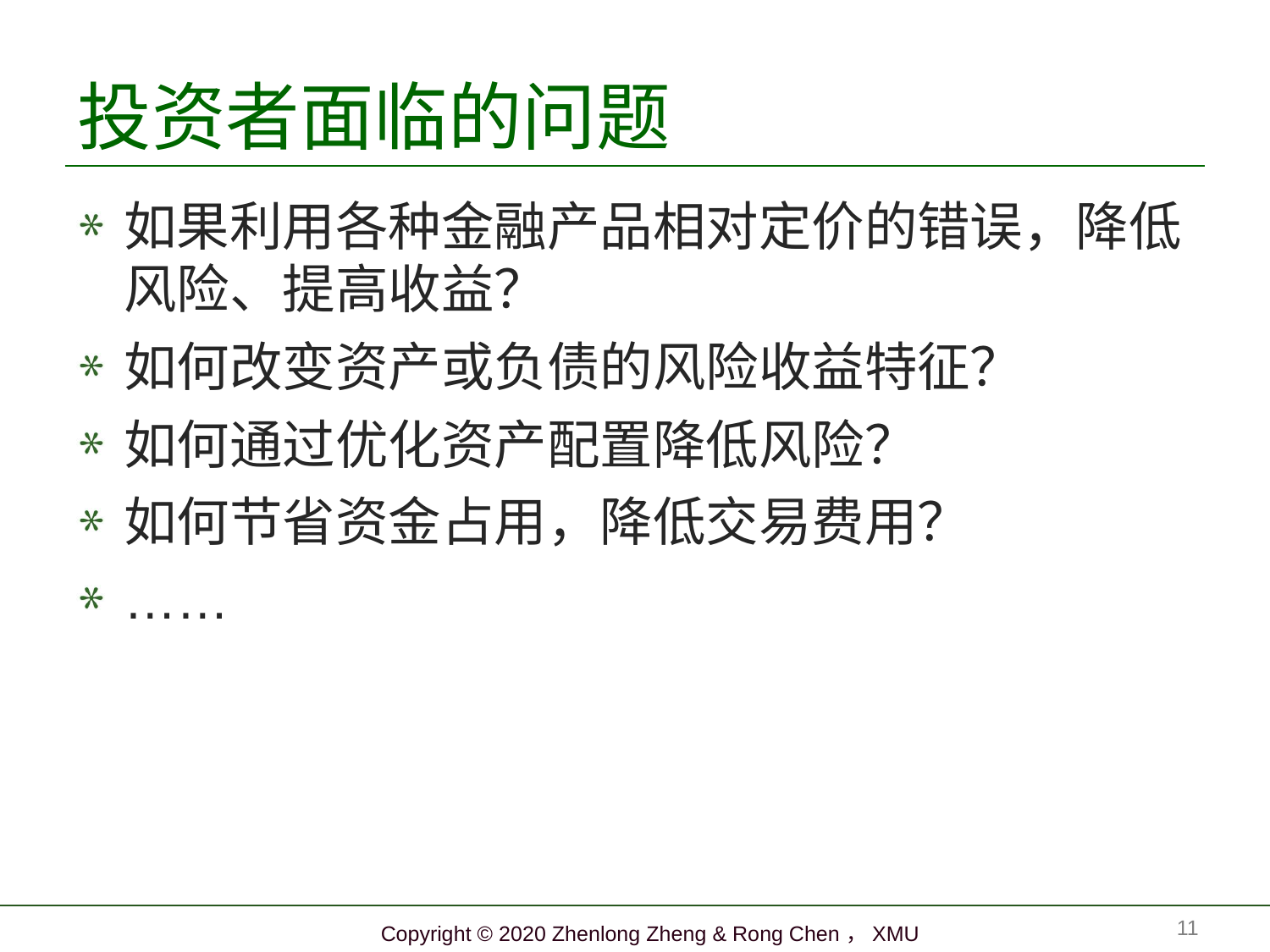

# 投资者面临的问题
如果利用各种金融产品相对定价的错误，降低风险、提高收益？
如何改变资产或负债的风险收益特征？
如何通过优化资产配置降低风险？
如何节省资金占用，降低交易费用？
……

11